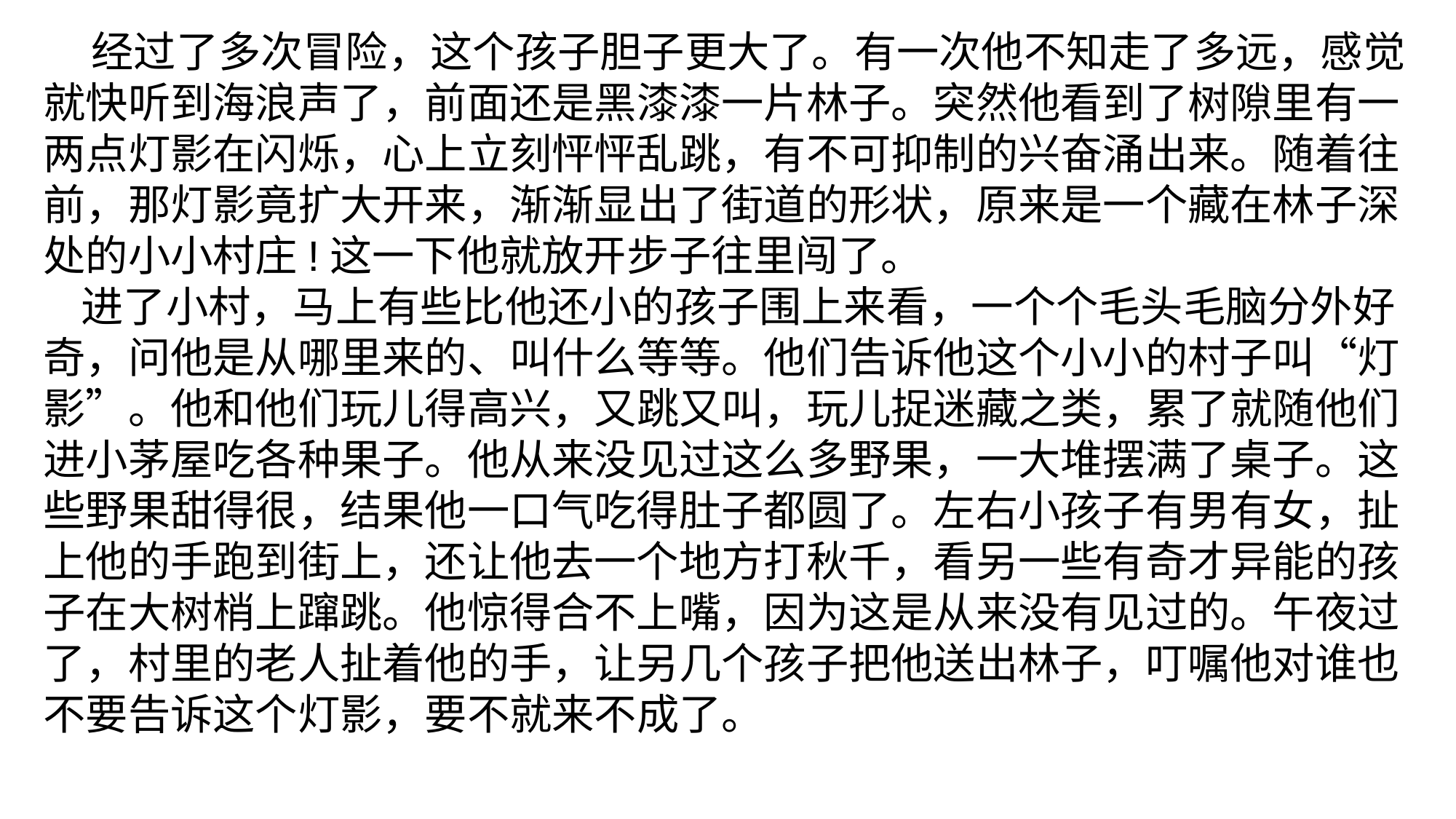

经过了多次冒险，这个孩子胆子更大了。有一次他不知走了多远，感觉就快听到海浪声了，前面还是黑漆漆一片林子。突然他看到了树隙里有一两点灯影在闪烁，心上立刻怦怦乱跳，有不可抑制的兴奋涌出来。随着往前，那灯影竟扩大开来，渐渐显出了街道的形状，原来是一个藏在林子深处的小小村庄!这一下他就放开步子往里闯了。
    进了小村，马上有些比他还小的孩子围上来看，一个个毛头毛脑分外好奇，问他是从哪里来的、叫什么等等。他们告诉他这个小小的村子叫“灯影”。他和他们玩儿得高兴，又跳又叫，玩儿捉迷藏之类，累了就随他们进小茅屋吃各种果子。他从来没见过这么多野果，一大堆摆满了桌子。这些野果甜得很，结果他一口气吃得肚子都圆了。左右小孩子有男有女，扯上他的手跑到街上，还让他去一个地方打秋千，看另一些有奇才异能的孩子在大树梢上蹿跳。他惊得合不上嘴，因为这是从来没有见过的。午夜过了，村里的老人扯着他的手，让另几个孩子把他送出林子，叮嘱他对谁也不要告诉这个灯影，要不就来不成了。